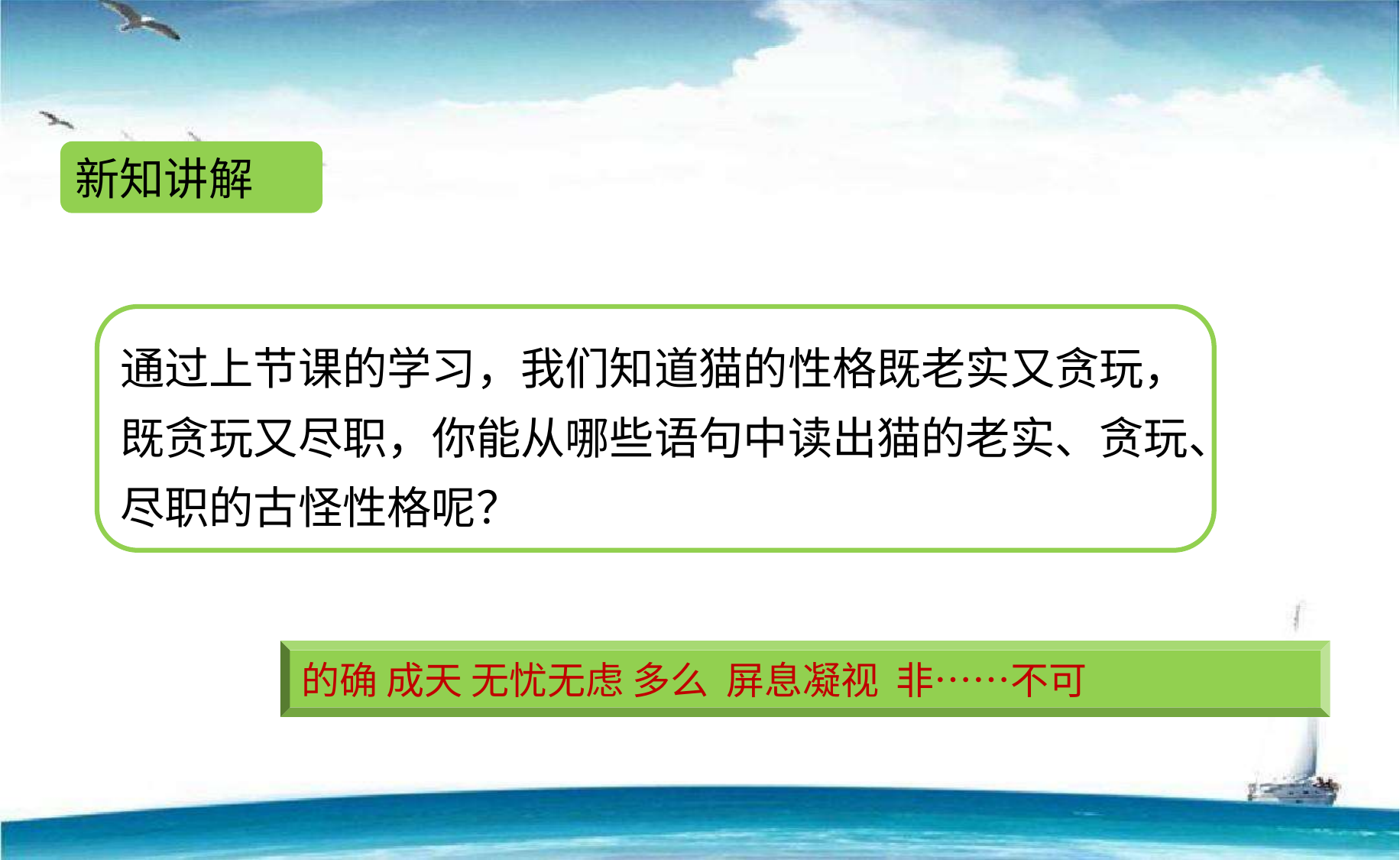

新知讲解

通过上节课的学习，我们知道猫的性格既老实又贪玩，既贪玩又尽职，你能从哪些语句中读出猫的老实、贪玩、尽职的古怪性格呢？

的确 成天 无忧无虑 多么  屏息凝视  非……不可